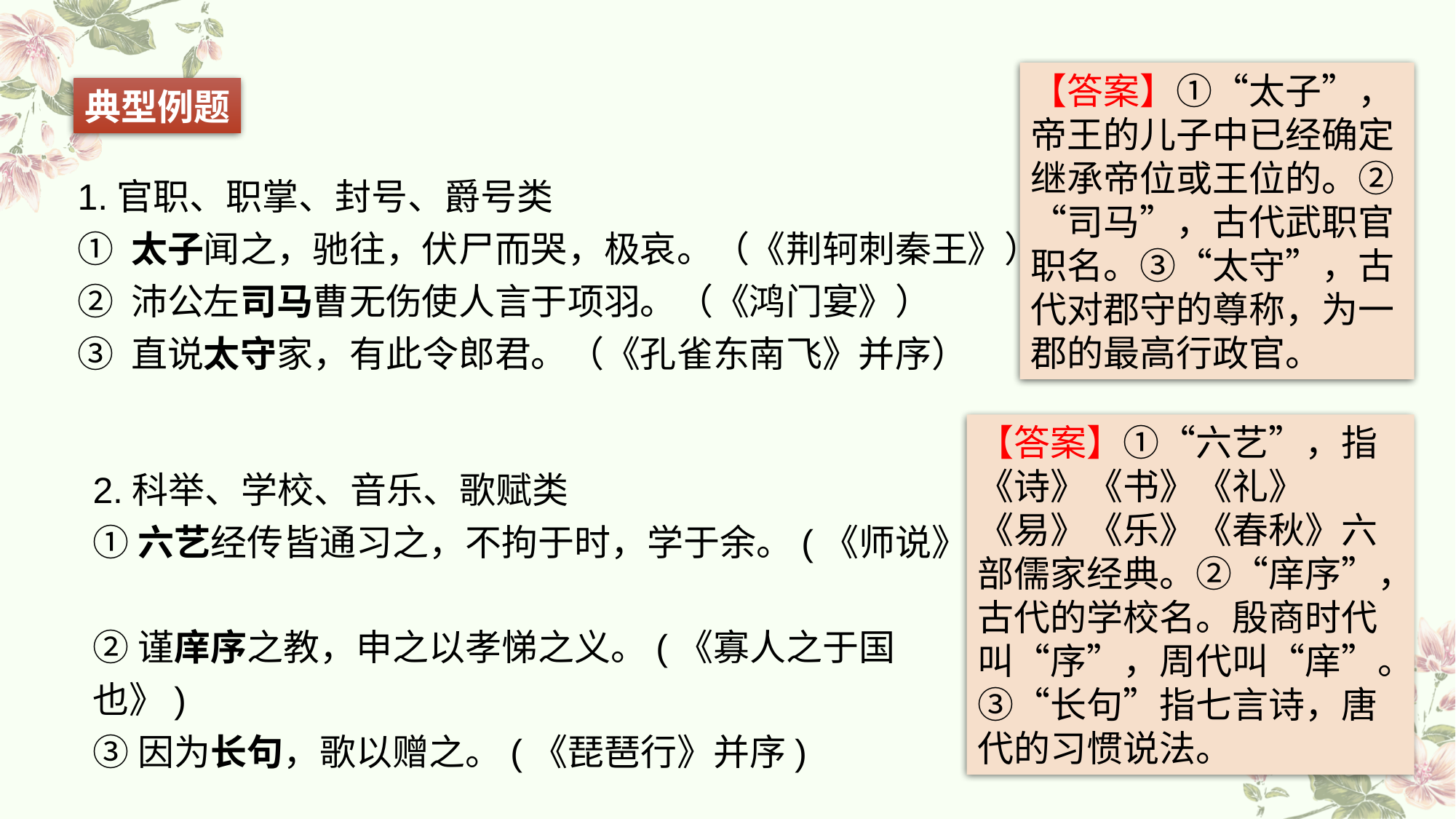

【答案】①“太子”，帝王的儿子中已经确定继承帝位或王位的。②“司马”，古代武职官职名。③“太守”，古代对郡守的尊称，为一郡的最高行政官。
典型例题
1.官职、职掌、封号、爵号类
① 太子闻之，驰往，伏尸而哭，极哀。（《荆轲刺秦王》）
② 沛公左司马曹无伤使人言于项羽。（《鸿门宴》）
③ 直说太守家，有此令郎君。（《孔雀东南飞》并序）
【答案】①“六艺”，指《诗》《书》《礼》《易》《乐》《春秋》六部儒家经典。②“庠序”，古代的学校名。殷商时代叫“序”，周代叫“庠”。③“长句”指七言诗，唐代的习惯说法。
2.科举、学校、音乐、歌赋类
①六艺经传皆通习之，不拘于时，学于余。(《师说》)
②谨庠序之教，申之以孝悌之义。(《寡人之于国也》)
③因为长句，歌以赠之。(《琵琶行》并序)